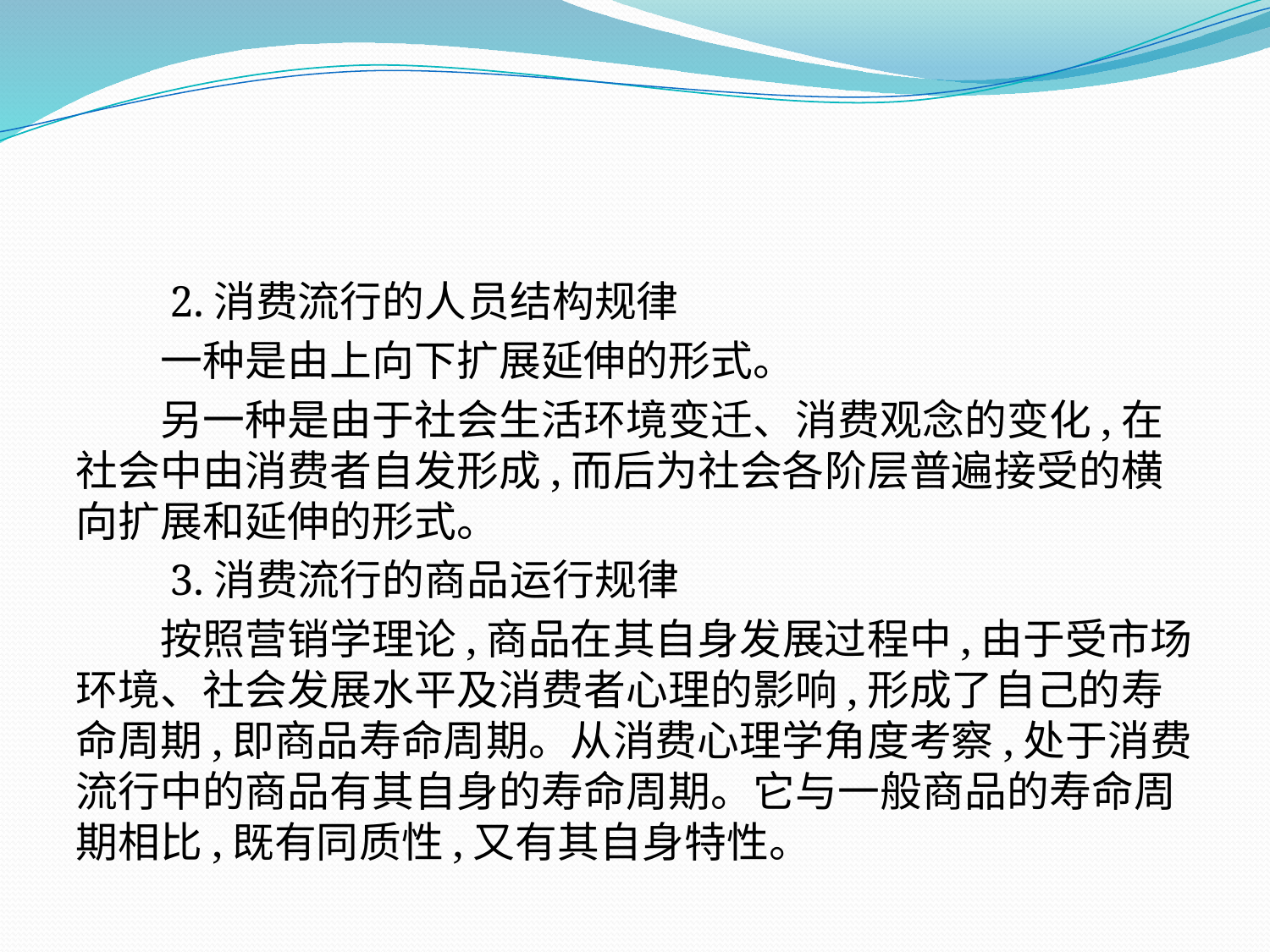

2.消费流行的人员结构规律
　　一种是由上向下扩展延伸的形式。
　　另一种是由于社会生活环境变迁、消费观念的变化,在社会中由消费者自发形成,而后为社会各阶层普遍接受的横向扩展和延伸的形式。
　　3.消费流行的商品运行规律
　　按照营销学理论,商品在其自身发展过程中,由于受市场环境、社会发展水平及消费者心理的影响,形成了自己的寿命周期,即商品寿命周期。从消费心理学角度考察,处于消费流行中的商品有其自身的寿命周期。它与一般商品的寿命周期相比,既有同质性,又有其自身特性。